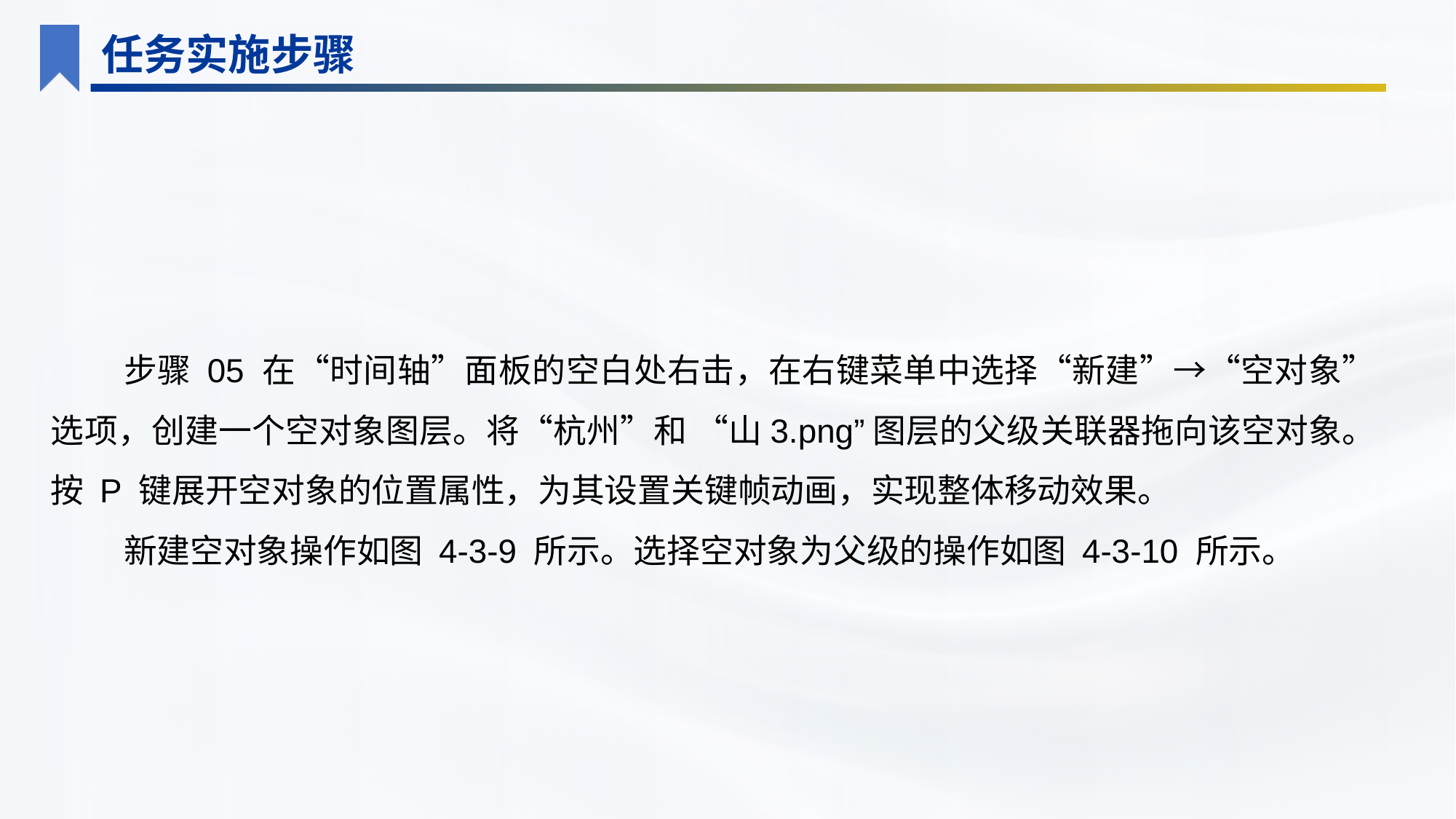

任务实施步骤
步骤 05 在“时间轴”面板的空白处右击，在右键菜单中选择“新建”→“空对象”选项，创建一个空对象图层。将“杭州”和 “山3.png”图层的父级关联器拖向该空对象。按 P 键展开空对象的位置属性，为其设置关键帧动画，实现整体移动效果。
新建空对象操作如图 4-3-9 所示。选择空对象为父级的操作如图 4-3-10 所示。